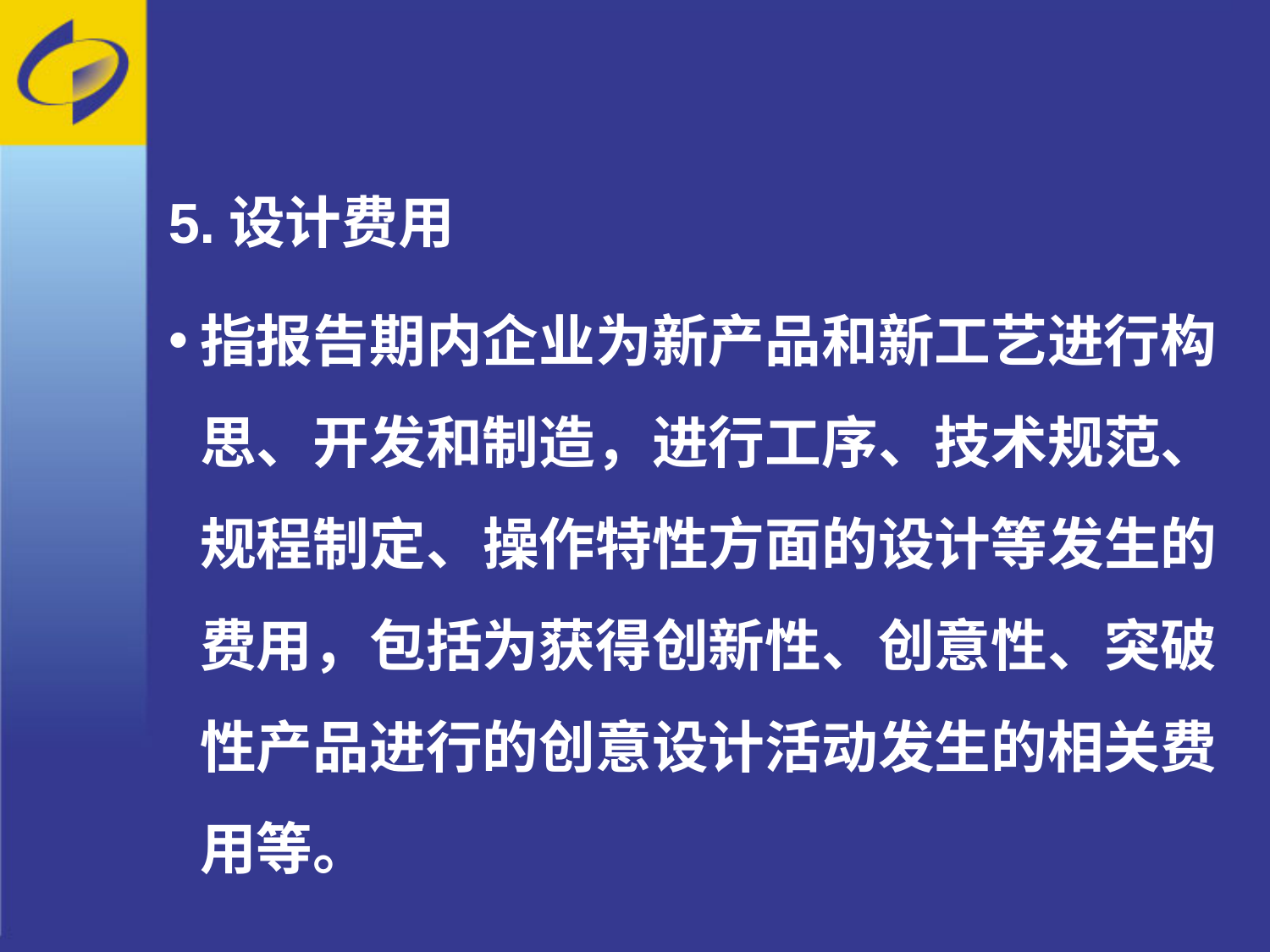

5.设计费用
指报告期内企业为新产品和新工艺进行构思、开发和制造，进行工序、技术规范、规程制定、操作特性方面的设计等发生的费用，包括为获得创新性、创意性、突破性产品进行的创意设计活动发生的相关费用等。